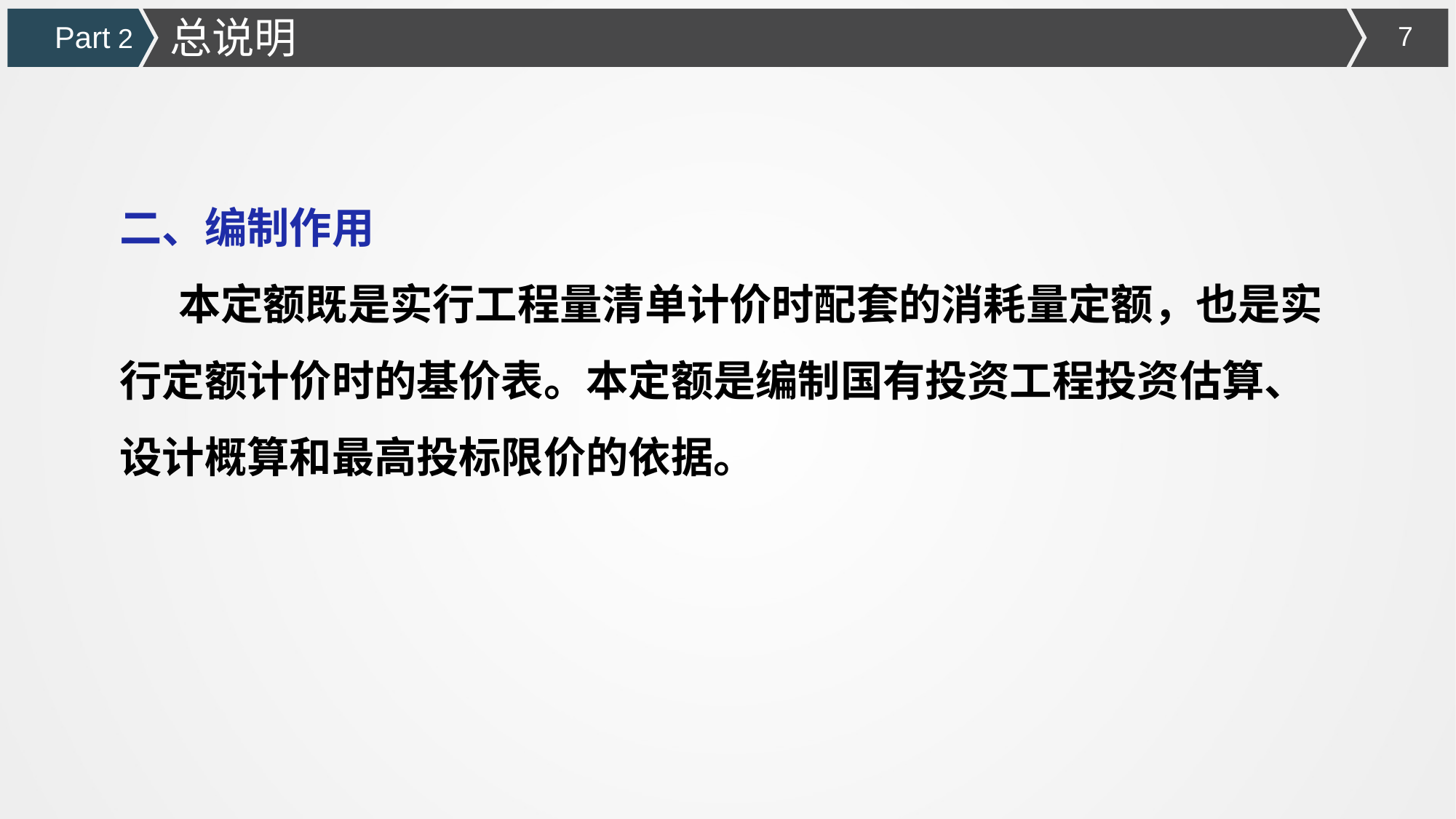

总说明
Part 2
二、编制作用
     本定额既是实行工程量清单计价时配套的消耗量定额，也是实行定额计价时的基价表。本定额是编制国有投资工程投资估算、设计概算和最高投标限价的依据。